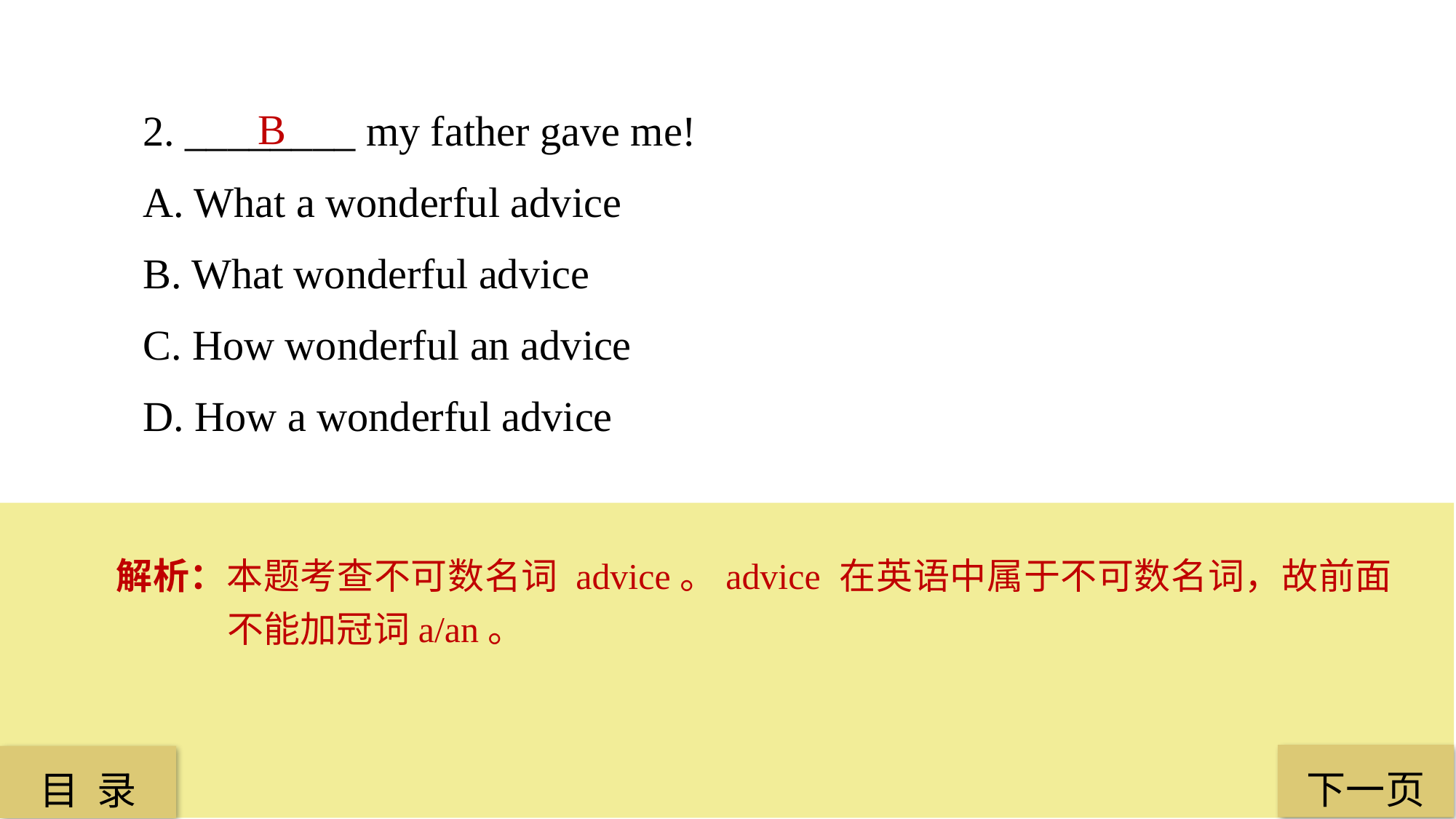

2. ________ my father gave me!
A. What a wonderful advice
B. What wonderful advice
C. How wonderful an advice
D. How a wonderful advice
B
解析：本题考查不可数名词 advice。advice 在英语中属于不可数名词，故前面不能加冠词a/an。